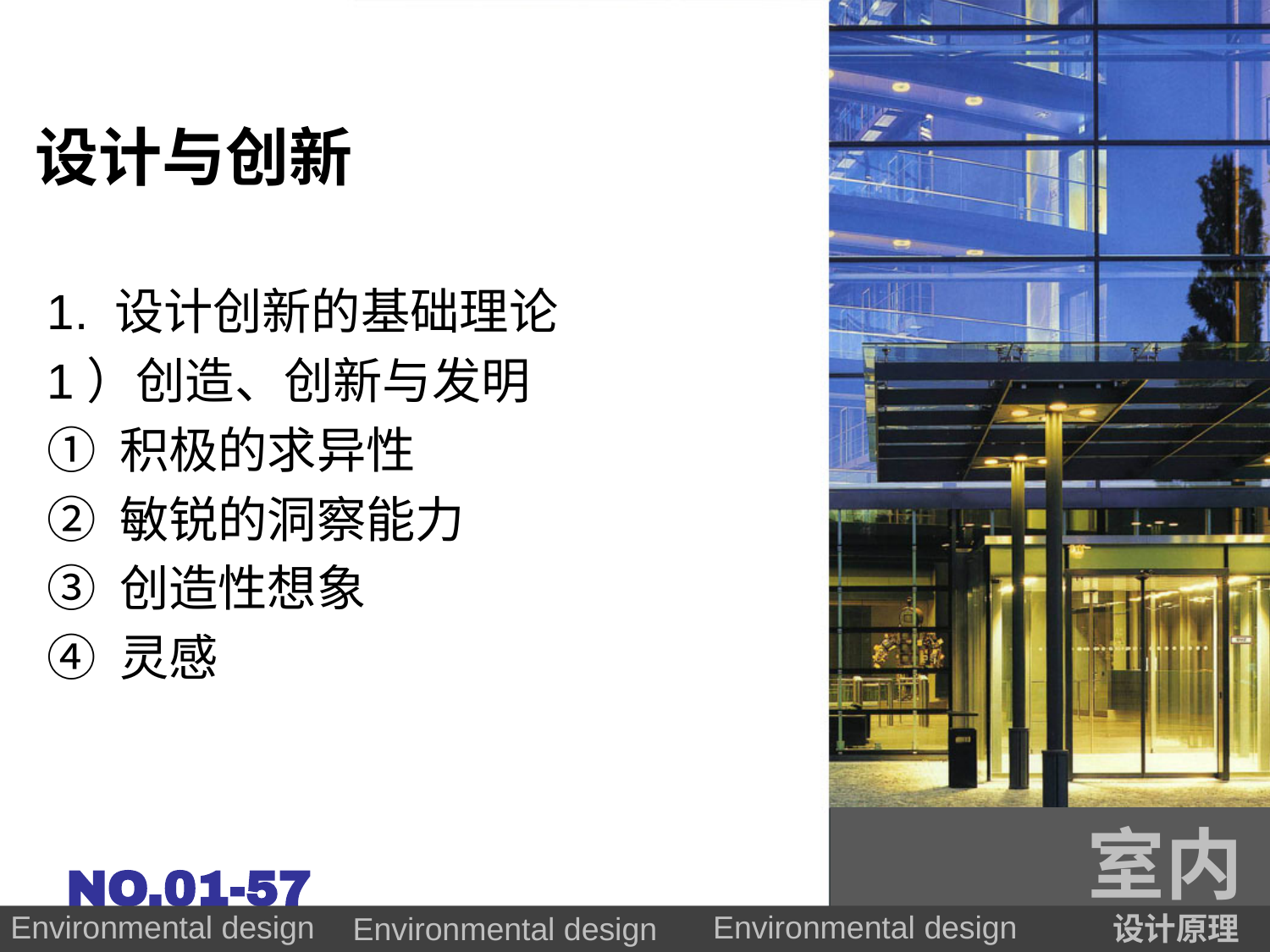

# 设计与创新
1. 设计创新的基础理论
1）创造、创新与发明
① 积极的求异性
② 敏锐的洞察能力
③ 创造性想象
④ 灵感

室内

NO.01-57
设计原理
Environmental design
Environmental design
Environmental design